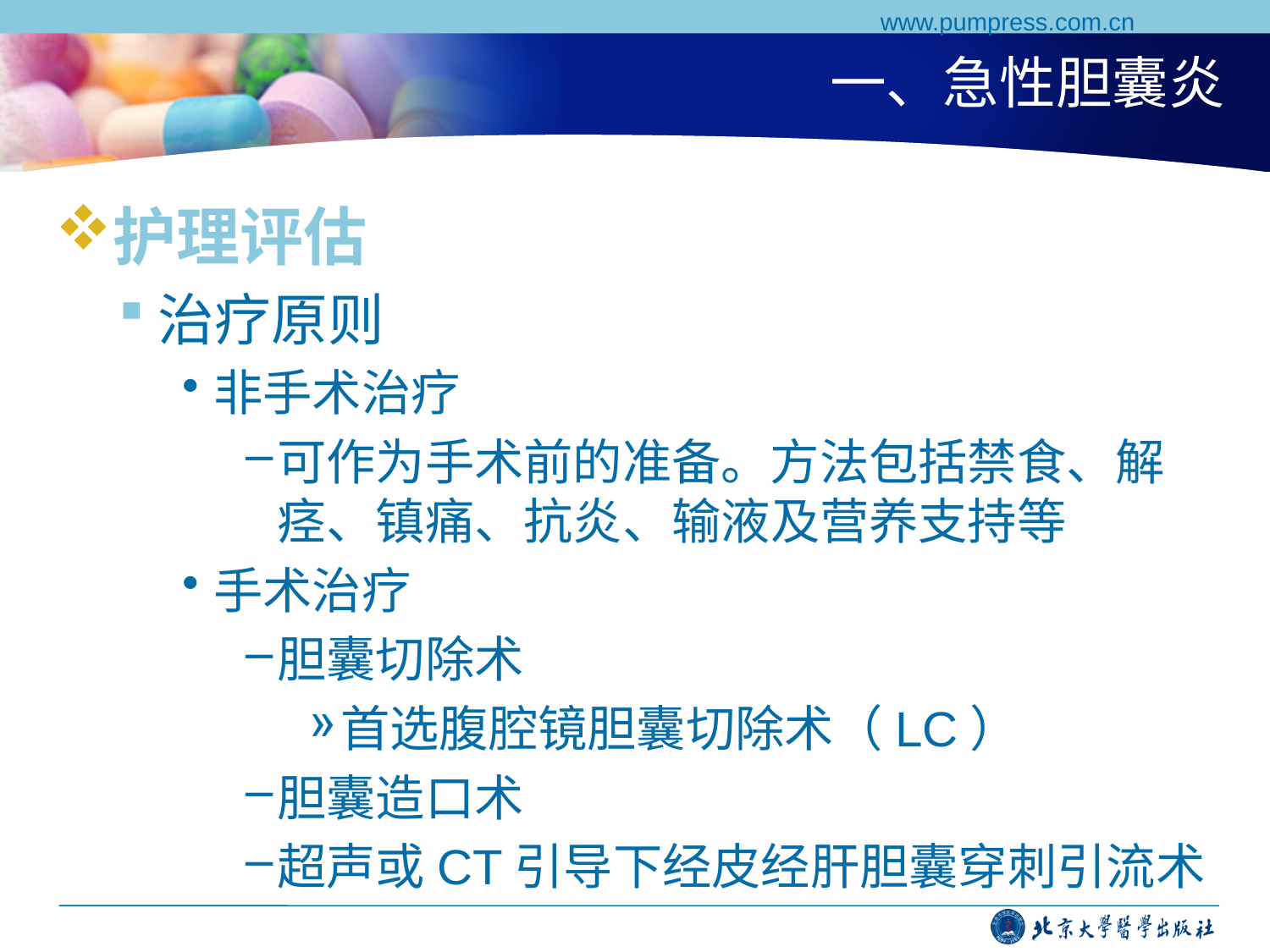

www.pumpress.com.cn
# 一、急性胆囊炎
护理评估
治疗原则
非手术治疗
可作为手术前的准备。方法包括禁食、解痉、镇痛、抗炎、输液及营养支持等
手术治疗
胆囊切除术
首选腹腔镜胆囊切除术（LC）
胆囊造口术
超声或CT引导下经皮经肝胆囊穿刺引流术